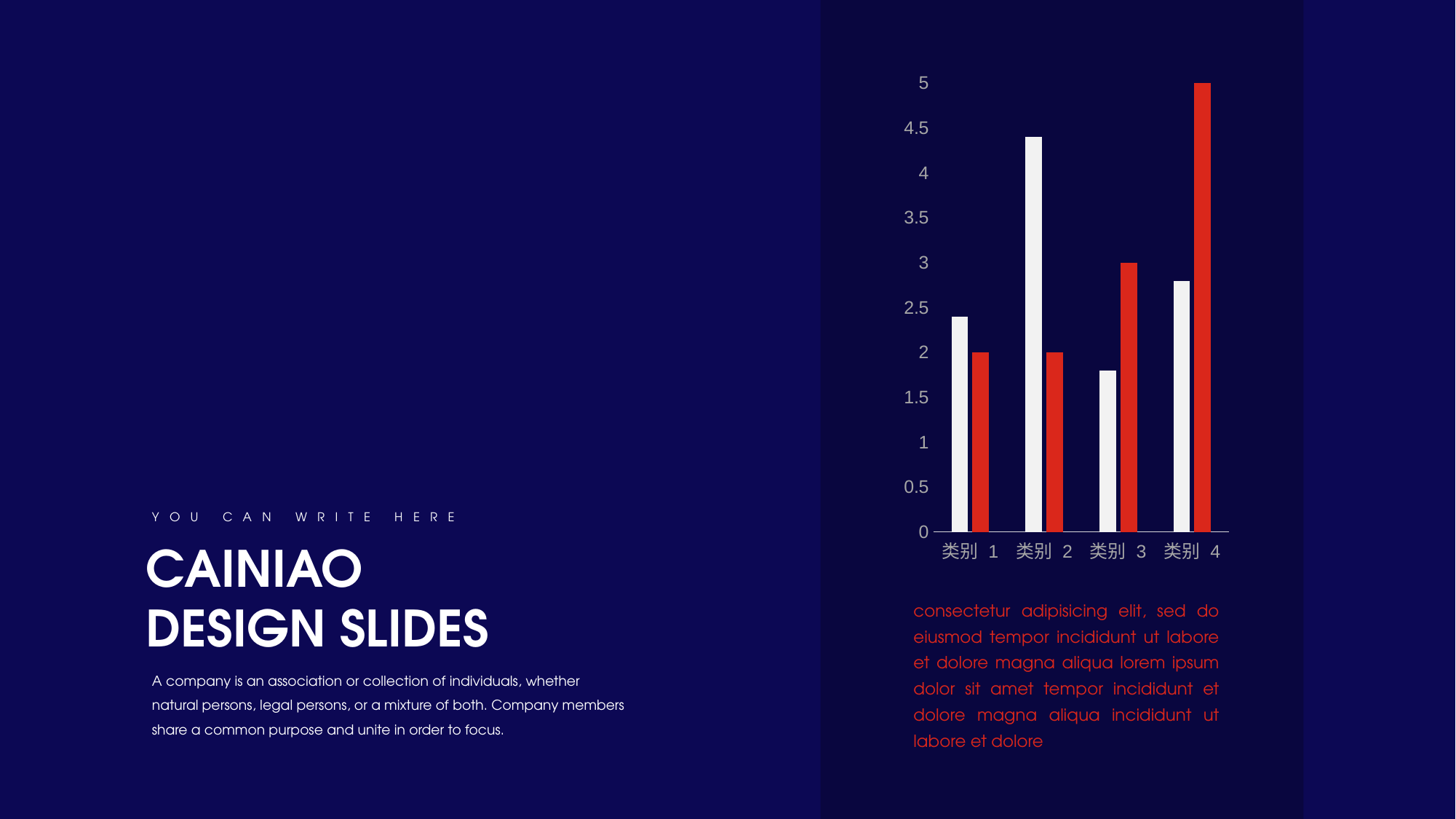

### Chart

| Category | 系列 2 | 系列 3 |
|---|---|---|
| 类别 1 | 2.4 | 2.0 |
| 类别 2 | 4.4 | 2.0 |
| 类别 3 | 1.8 | 3.0 |
| 类别 4 | 2.8 | 5.0 |
Y   O   U       C   A   N       W   R   I   T   E       H   E   R   E

CAINIAO DESIGN SLIDES
consectetur adipisicing elit, sed do eiusmod tempor incididunt ut labore et dolore magna aliqua lorem ipsum dolor sit amet tempor incididunt et dolore magna aliqua incididunt ut labore et dolore
A company is an association or collection of individuals, whether natural persons, legal persons, or a mixture of both. Company members share a common purpose and unite in order to focus.